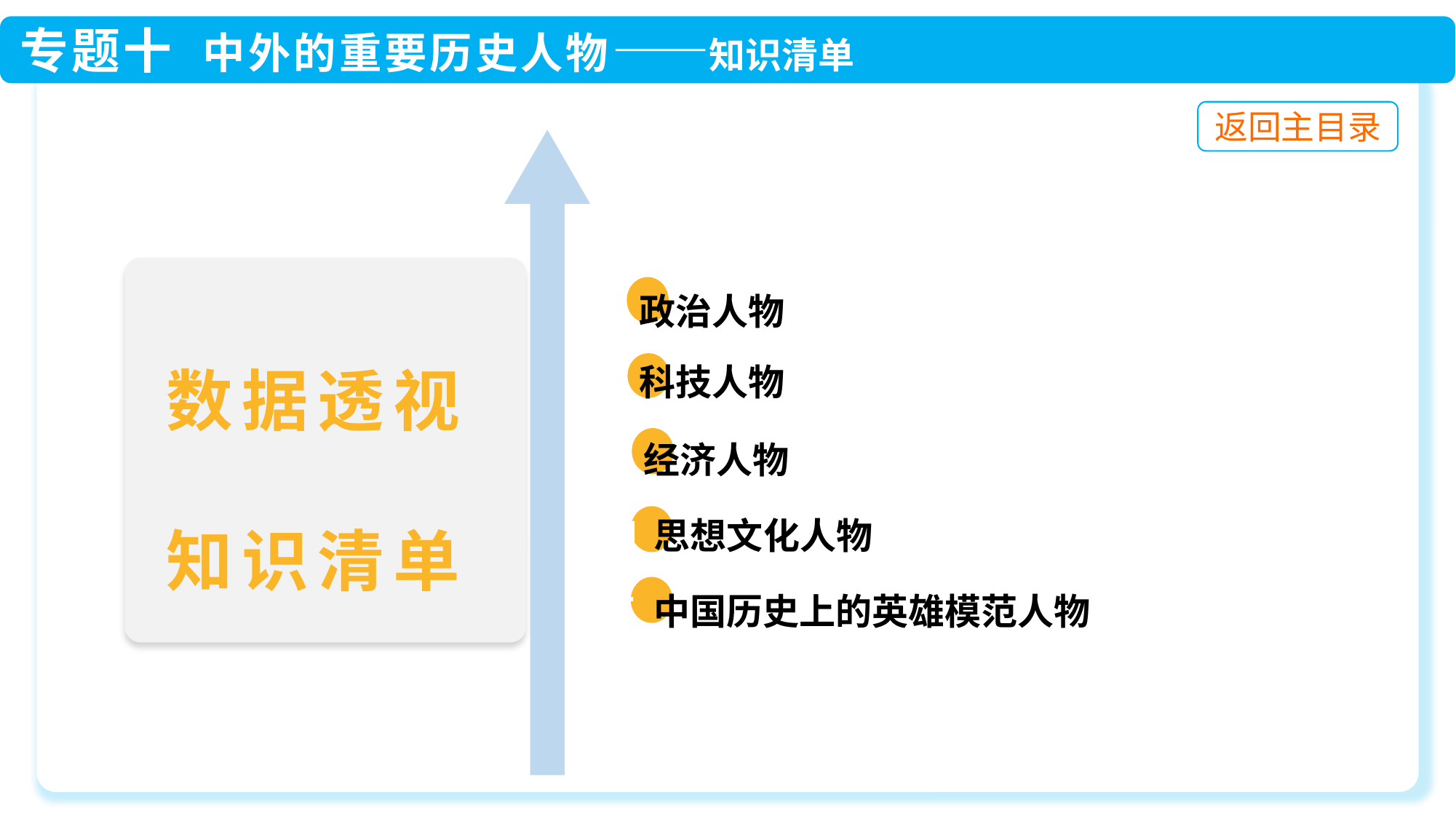

一  政治人物
     二  科技人物
     三  经济人物
    四  思想文化人物
    五  中国历史上的英雄模范人物

数据透视
知识清单